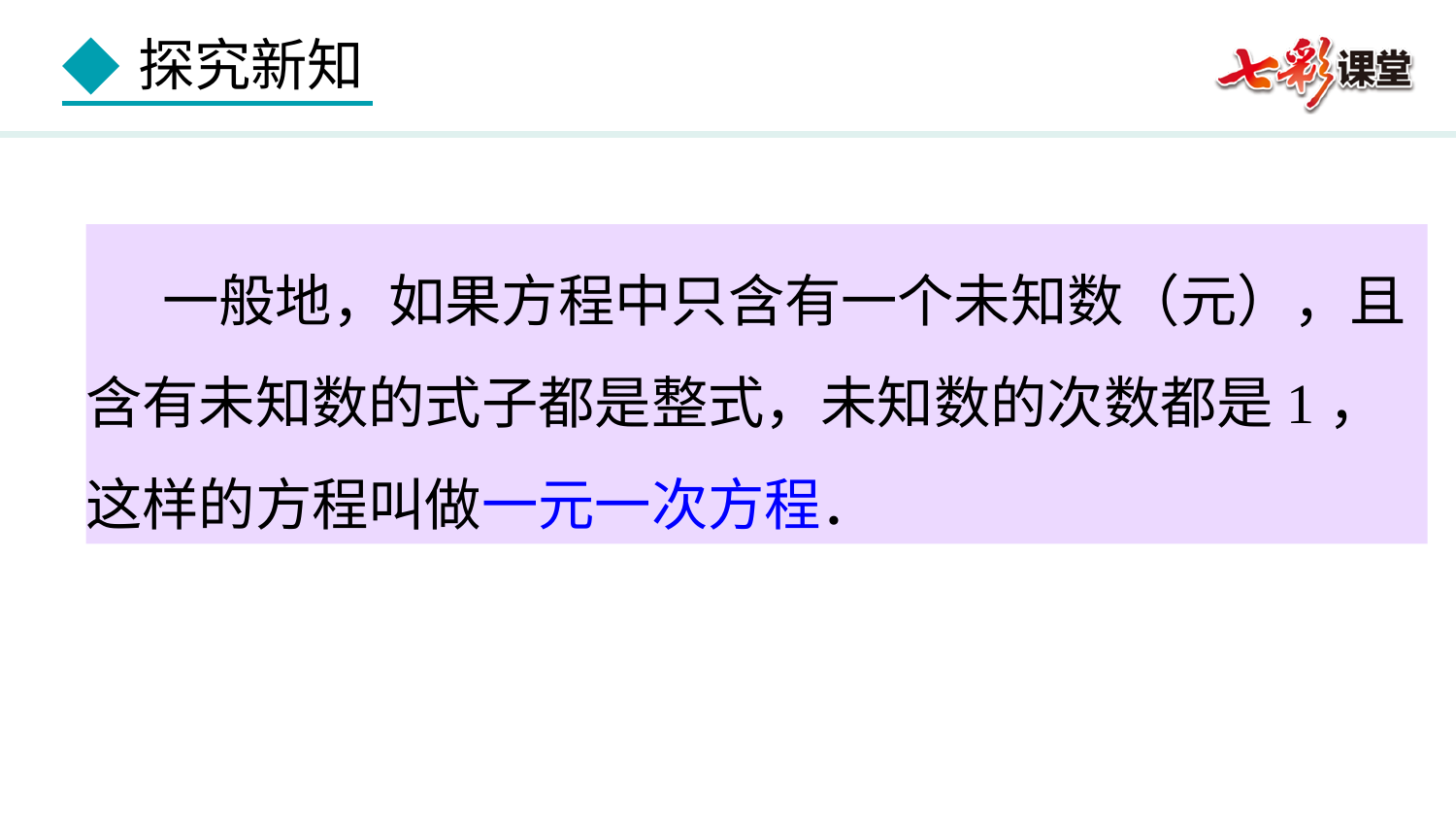

一般地，如果方程中只含有一个未知数（元），且含有未知数的式子都是整式，未知数的次数都是1， 这样的方程叫做一元一次方程．